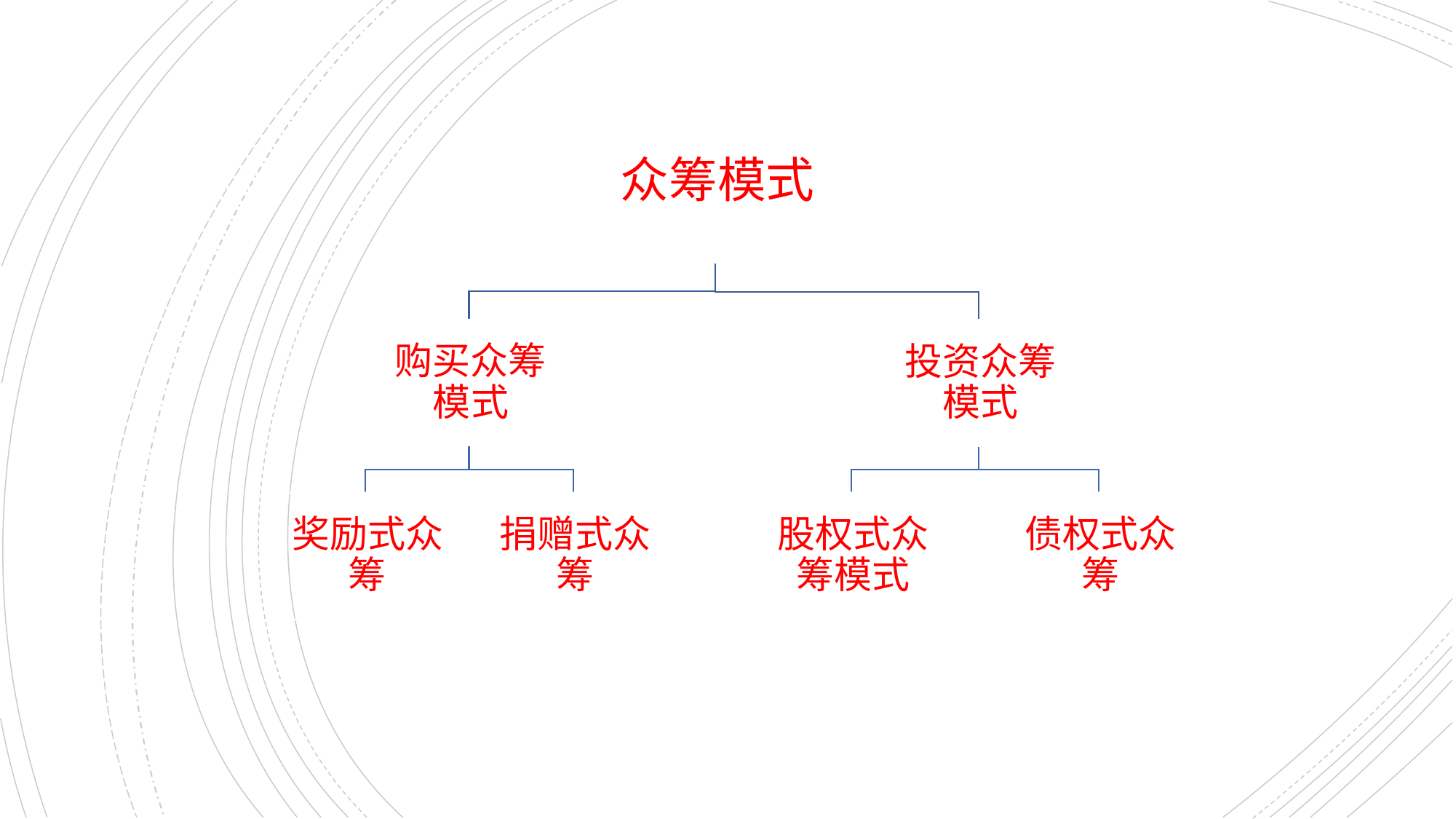

众筹模式
购买众筹模式
奖励式众筹
捐赠式众筹
投资众筹模式
股权式众筹模式
债权式众筹